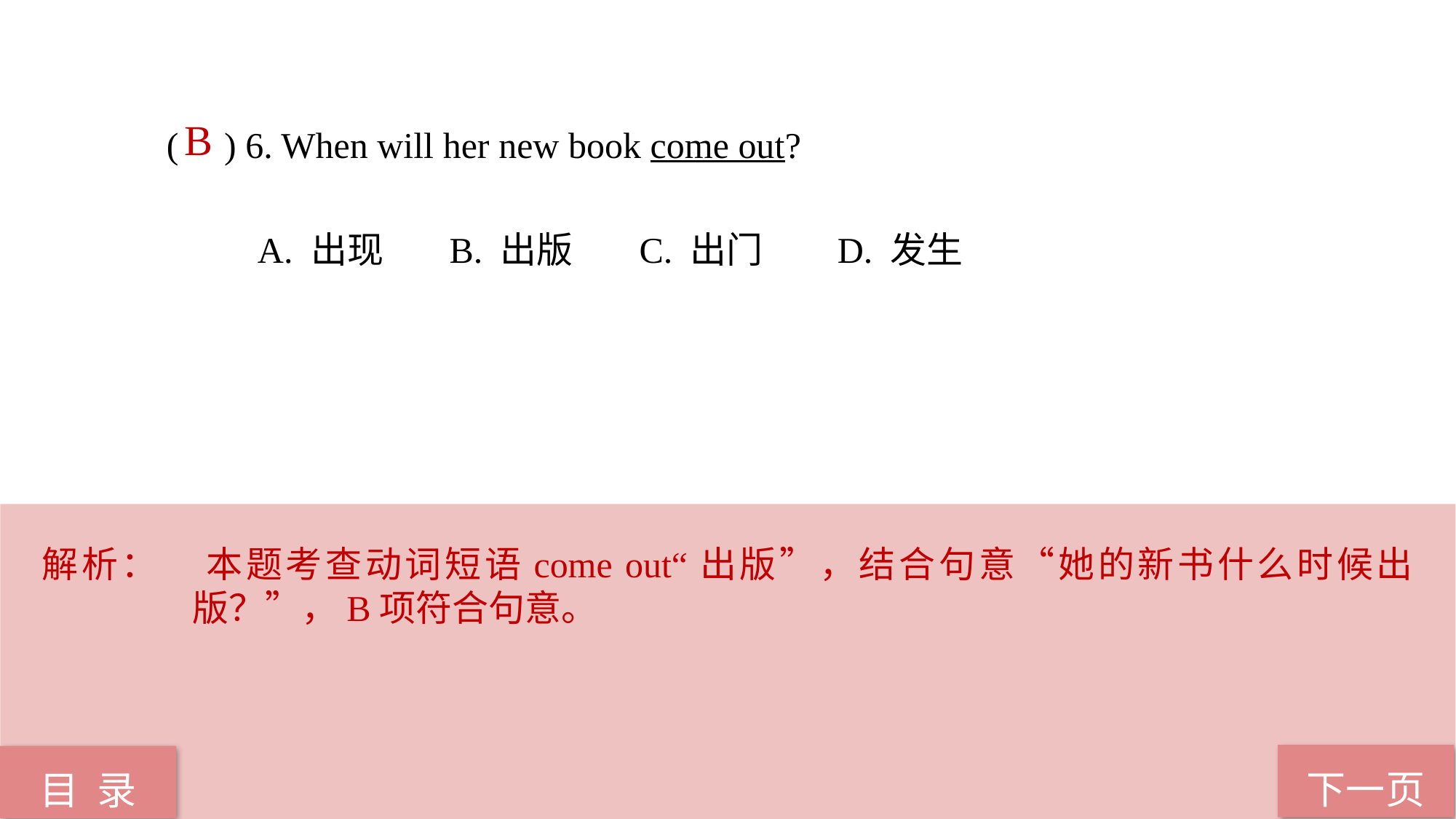

B
(     ) 6. When will her new book come out?

          A. 出现       B. 出版       C. 出门        D. 发生
解析：	本题考查动词短语come out“出版”，结合句意“她的新书什么时候出版？”，B项符合句意。